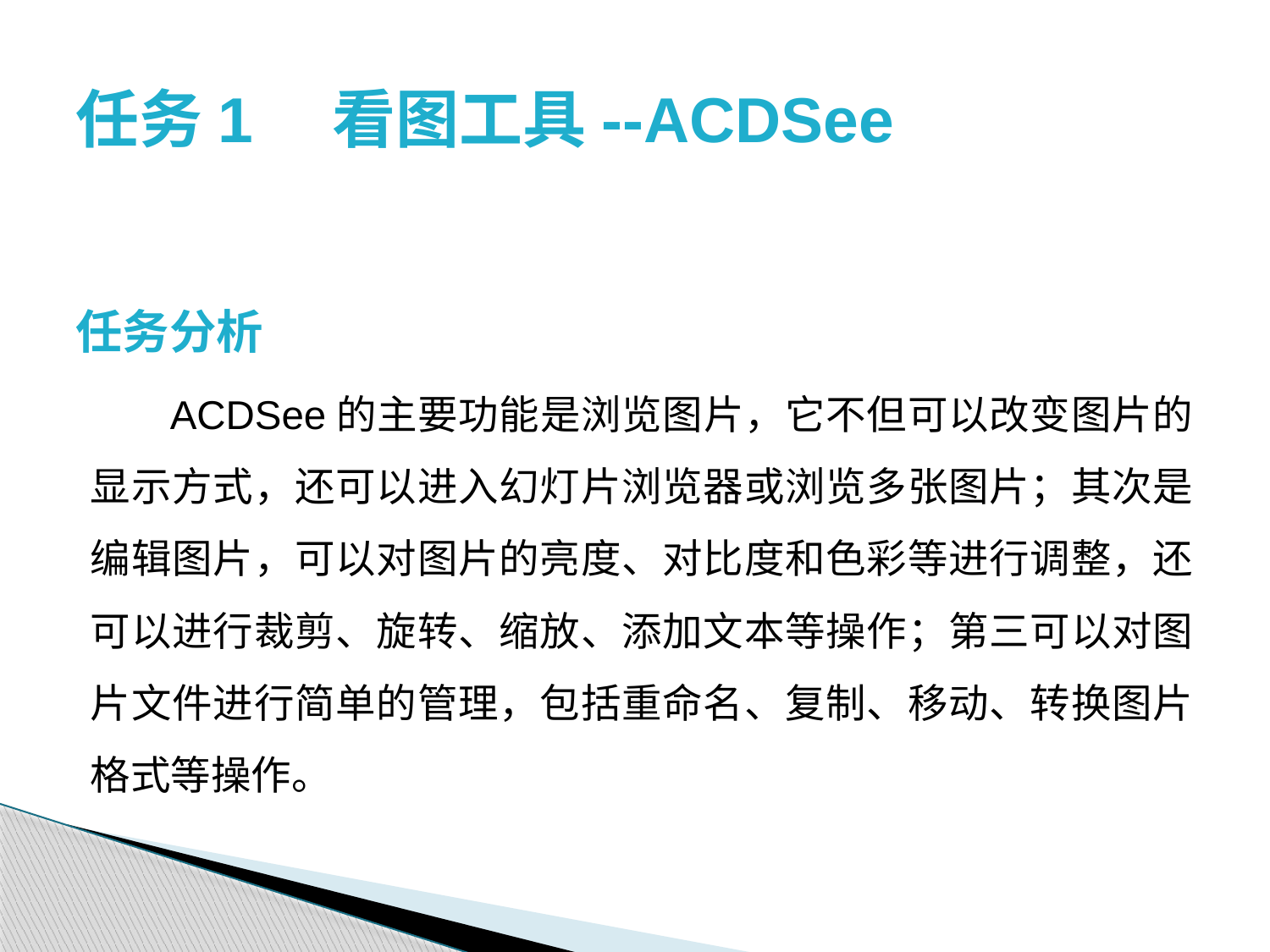

# 任务1　看图工具--ACDSee
任务分析
ACDSee的主要功能是浏览图片，它不但可以改变图片的显示方式，还可以进入幻灯片浏览器或浏览多张图片；其次是编辑图片，可以对图片的亮度、对比度和色彩等进行调整，还可以进行裁剪、旋转、缩放、添加文本等操作；第三可以对图片文件进行简单的管理，包括重命名、复制、移动、转换图片格式等操作。